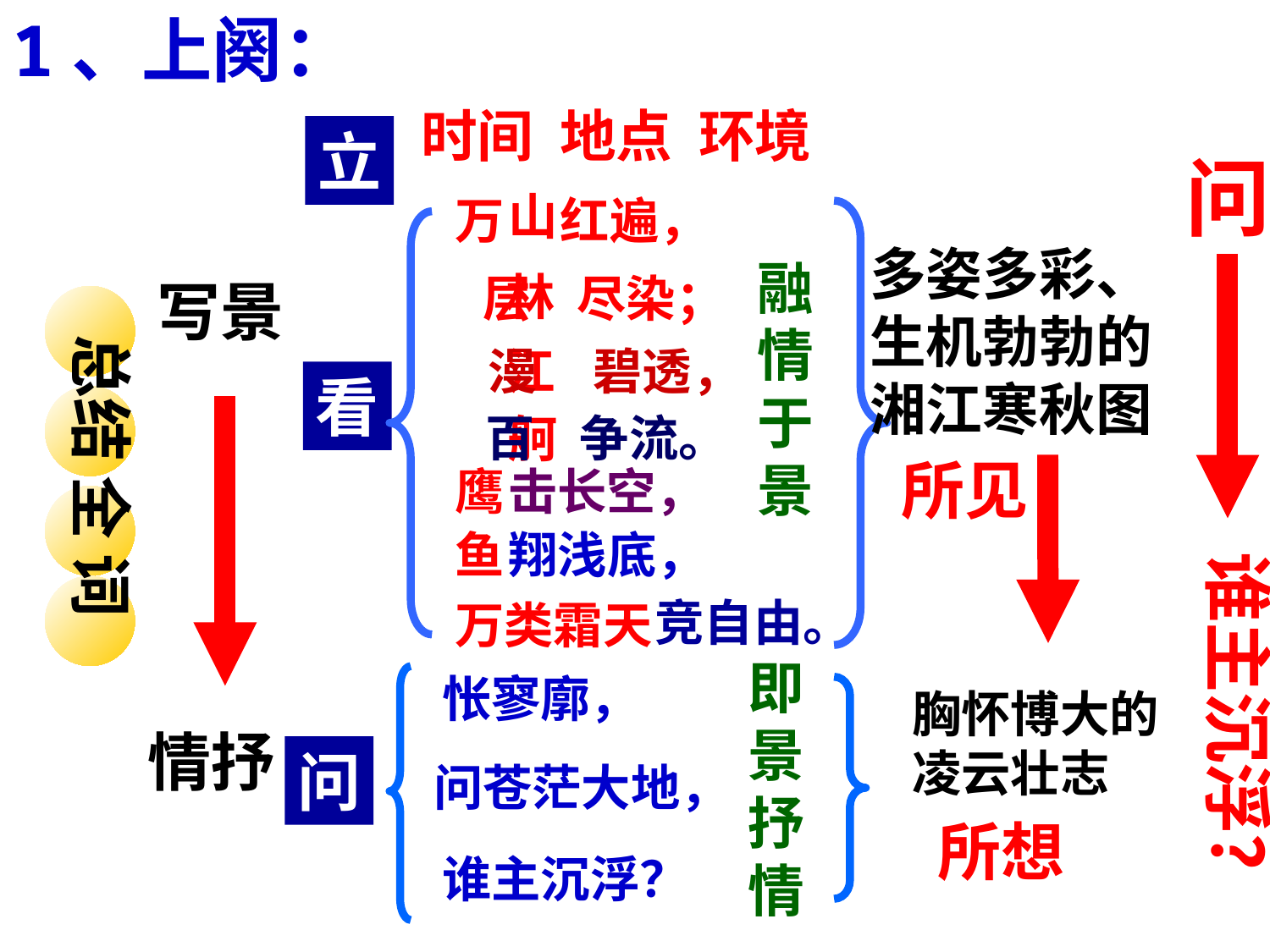

1、上阕：
时间  地点  环境
立
问
山
万     红遍，

总结 全 词
多姿多彩、生机勃勃的湘江寒秋图
融
情
于
景
林
层    尽染；
写景

漫     碧透，
江

看

百    争流。
舸
所见
鹰
击长空，

鱼
翔浅底，
谁主沉浮？

竞自由。

万类霜天
即
景
抒
情
怅寥廓，

胸怀博大的
凌云壮志
情抒
问

问苍茫大地，

所想
谁主沉浮？
51